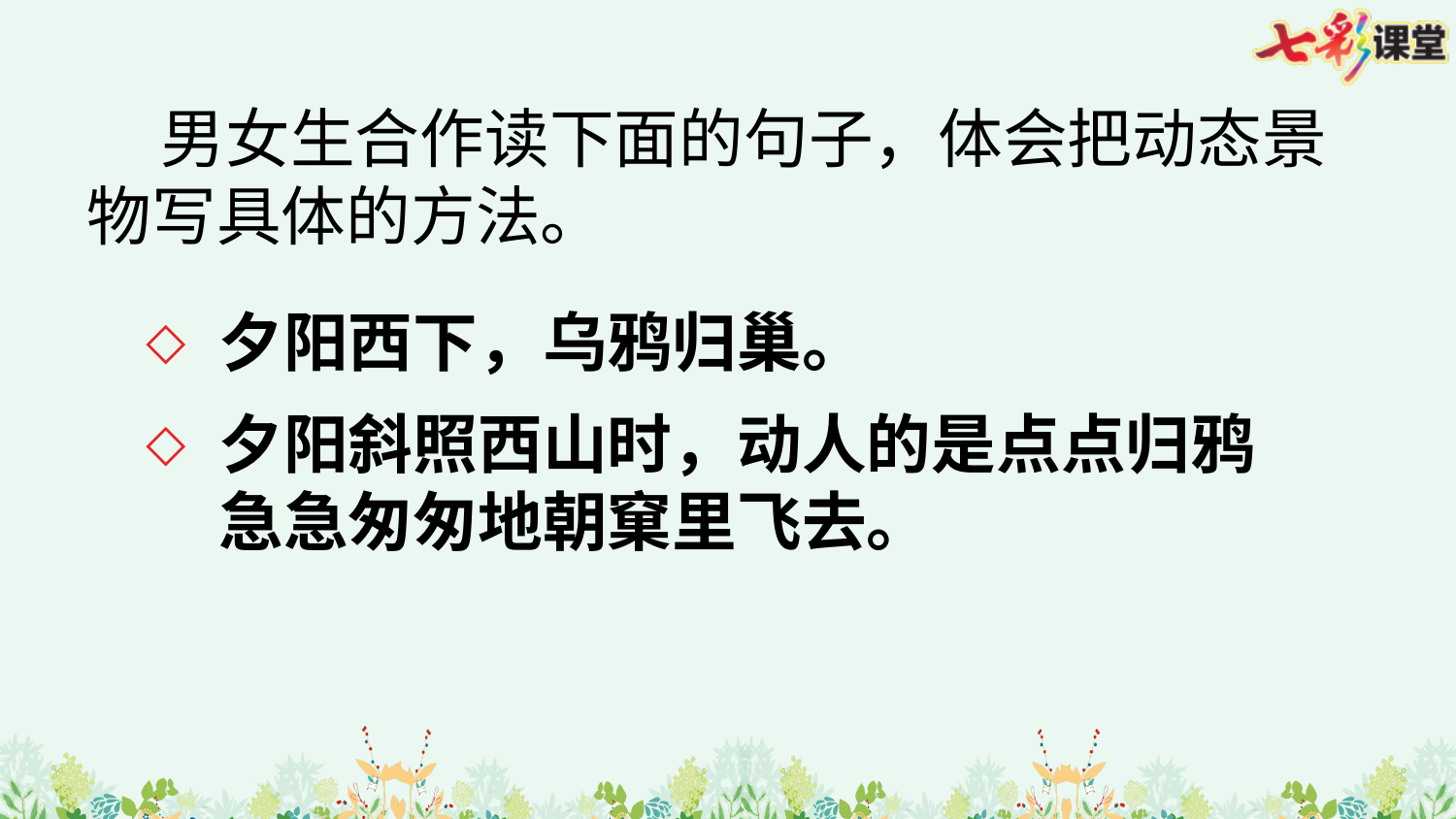

男女生合作读下面的句子，体会把动态景物写具体的方法。
夕阳西下，乌鸦归巢。
夕阳斜照西山时，动人的是点点归鸦急急匆匆地朝窠里飞去。